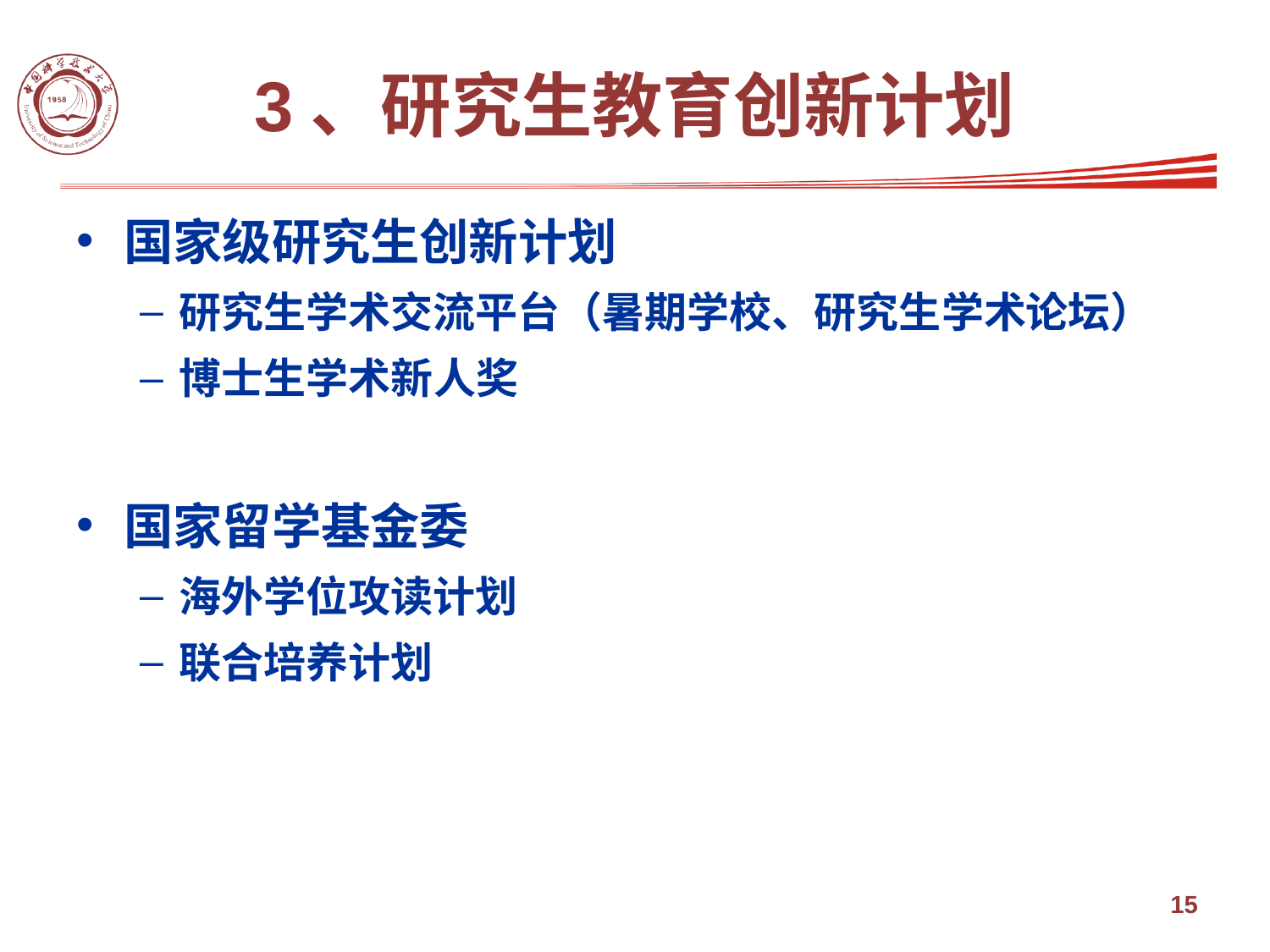

3、研究生教育创新计划
国家级研究生创新计划
研究生学术交流平台（暑期学校、研究生学术论坛）
博士生学术新人奖

国家留学基金委
海外学位攻读计划
联合培养计划